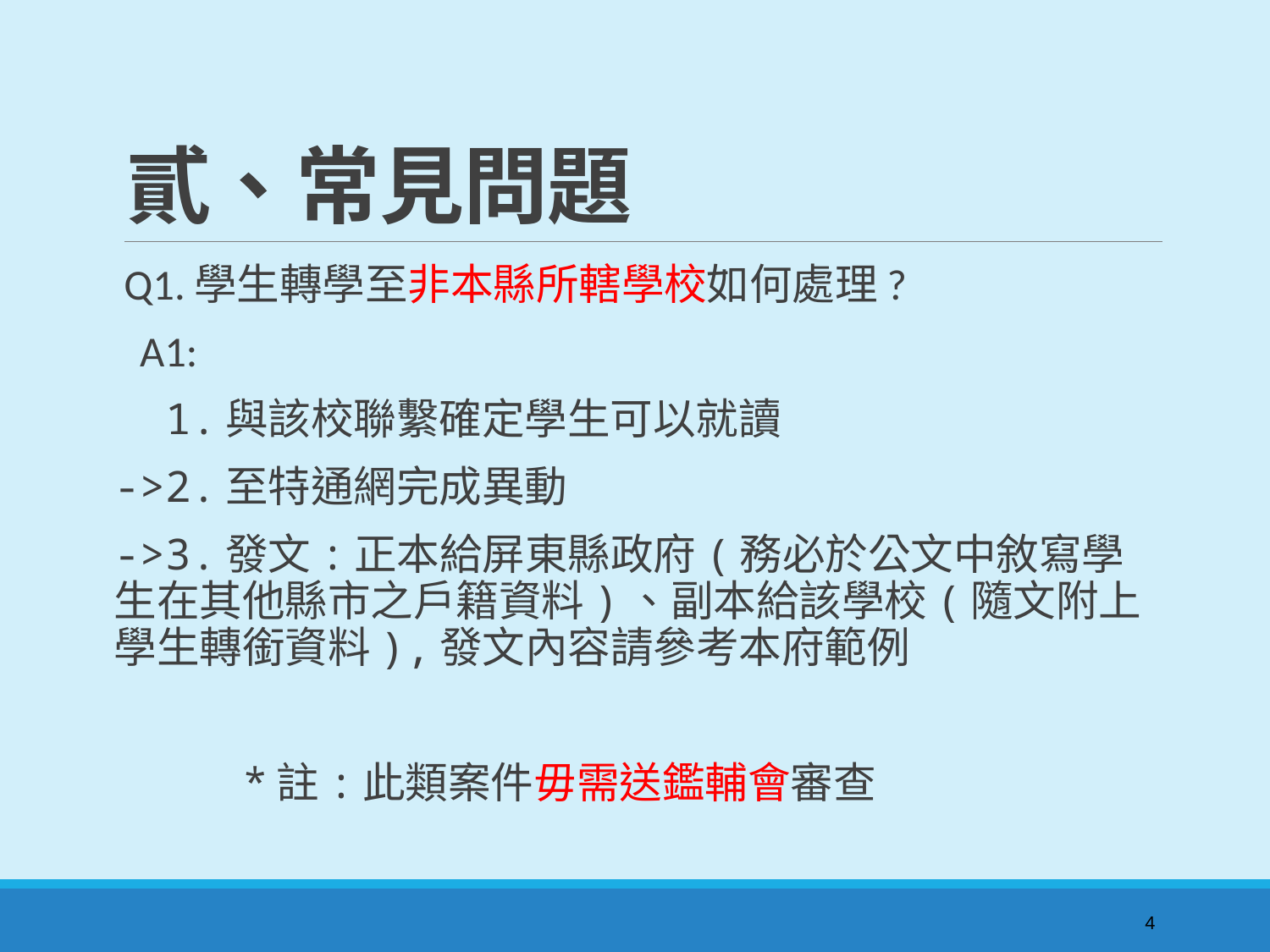

# 貳、常見問題
 Q1.學生轉學至非本縣所轄學校如何處理?
 A1:
  1.與該校聯繫確定學生可以就讀
->2.至特通網完成異動
->3.發文:正本給屏東縣政府(務必於公文中敘寫學生在其他縣市之戶籍資料)、副本給該學校(隨文附上學生轉銜資料),發文內容請參考本府範例

     *註:此類案件毋需送鑑輔會審查
4